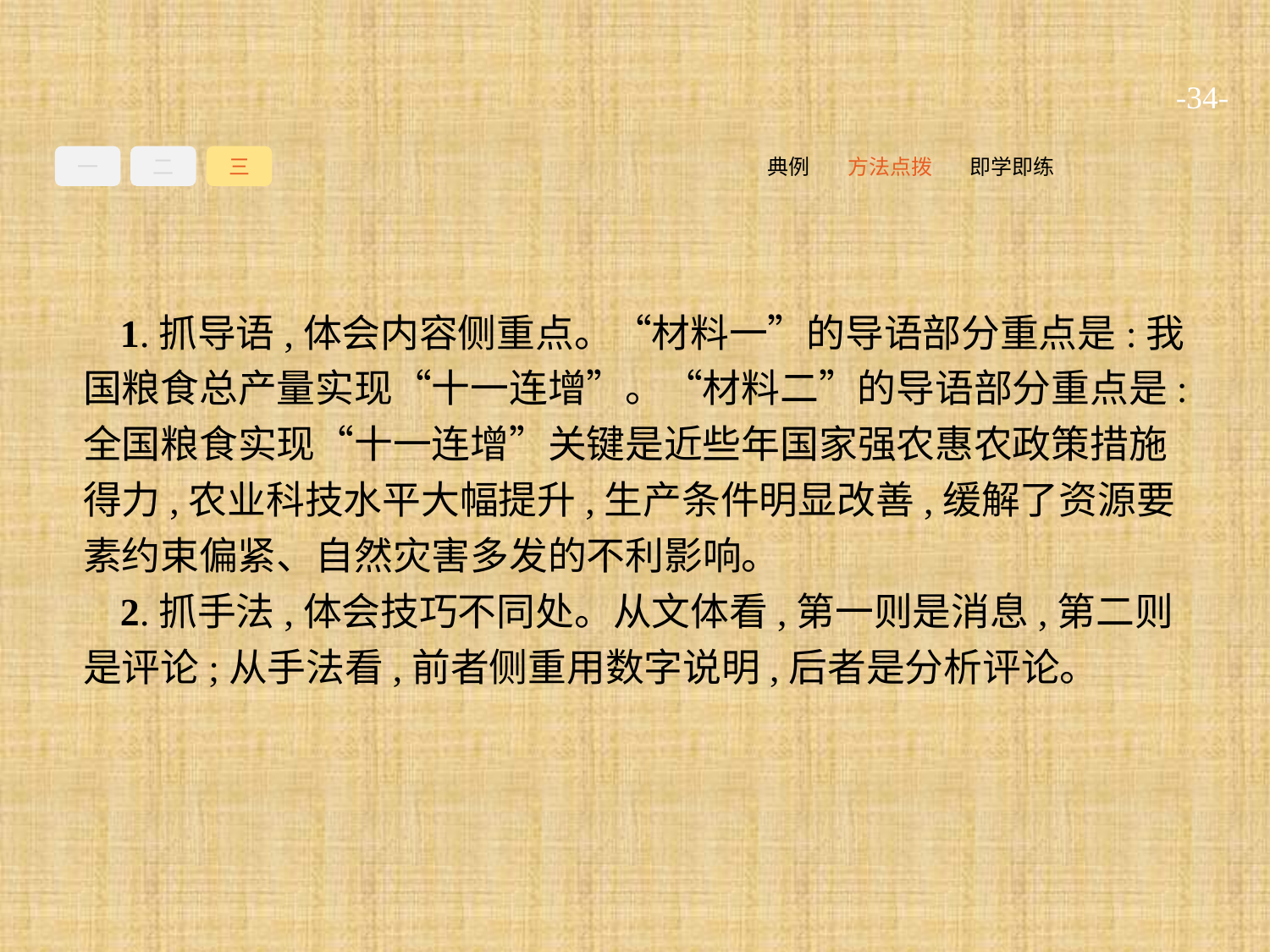

-34-
一
二
三
即学即练
方法点拨
典例
1.抓导语,体会内容侧重点。“材料一”的导语部分重点是:我国粮食总产量实现“十一连增”。“材料二”的导语部分重点是:全国粮食实现“十一连增”关键是近些年国家强农惠农政策措施得力,农业科技水平大幅提升,生产条件明显改善,缓解了资源要素约束偏紧、自然灾害多发的不利影响。
2.抓手法,体会技巧不同处。从文体看,第一则是消息,第二则是评论;从手法看,前者侧重用数字说明,后者是分析评论。